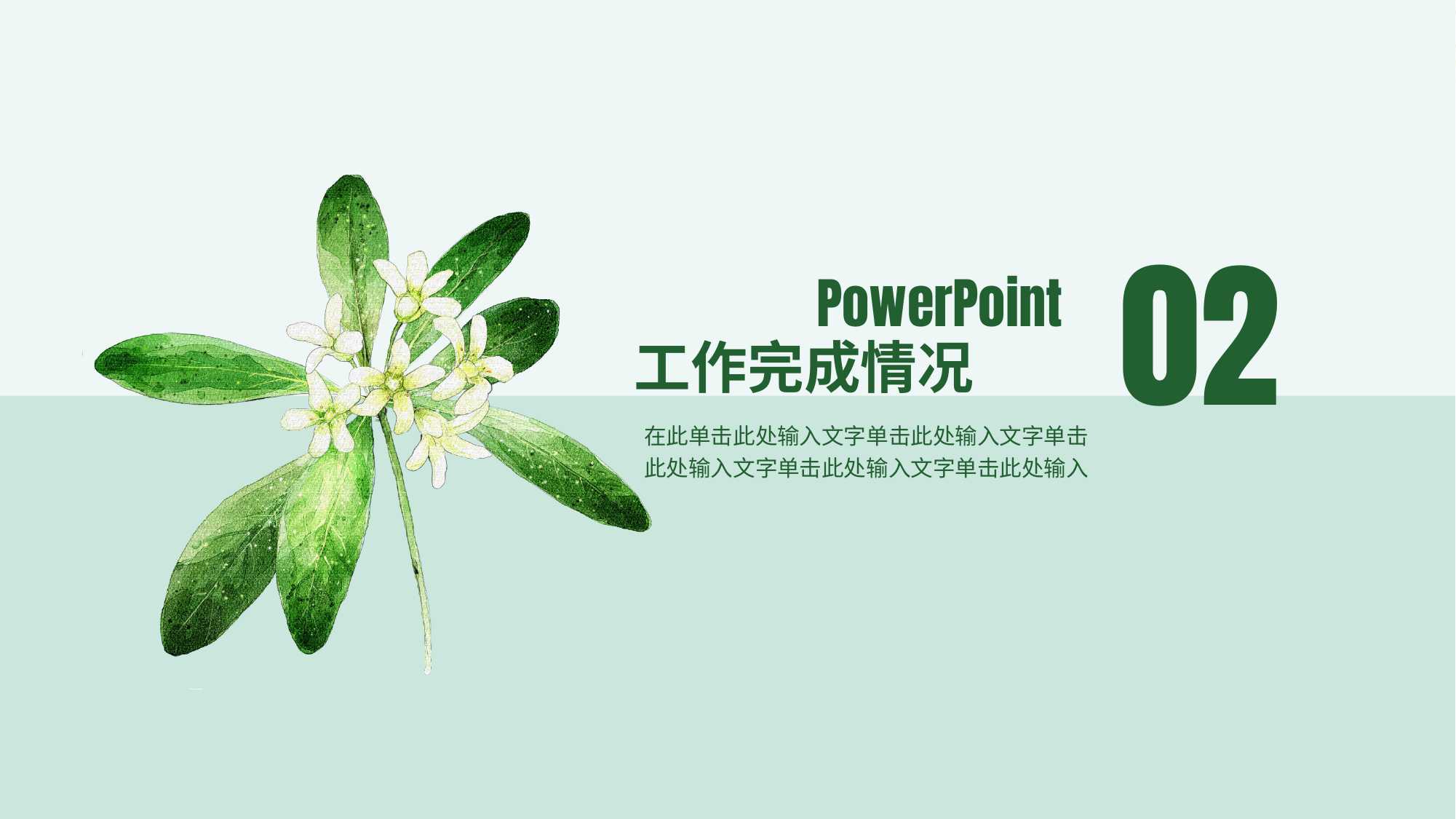

02
PowerPoint
工作完成情况
在此单击此处输入文字单击此处输入文字单击此处输入文字单击此处输入文字单击此处输入